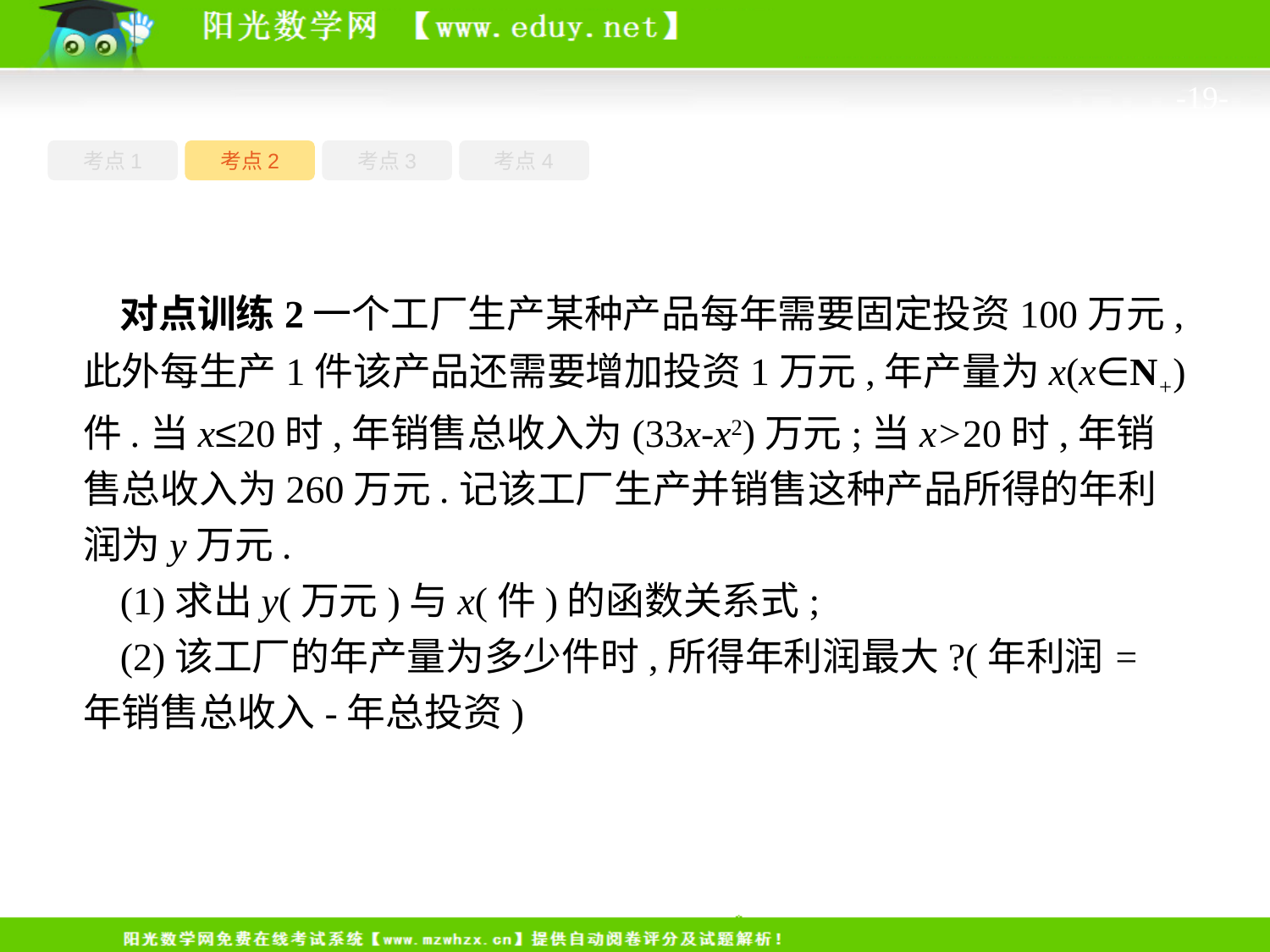

-19-
考点1
考点3
考点4
考点2
对点训练2一个工厂生产某种产品每年需要固定投资100万元,此外每生产1件该产品还需要增加投资1万元,年产量为x(x∈N+)件.当x≤20时,年销售总收入为(33x-x2)万元;当x>20时,年销售总收入为260万元.记该工厂生产并销售这种产品所得的年利润为y万元.
(1)求出y(万元)与x(件)的函数关系式;
(2)该工厂的年产量为多少件时,所得年利润最大?(年利润=年销售总收入-年总投资)